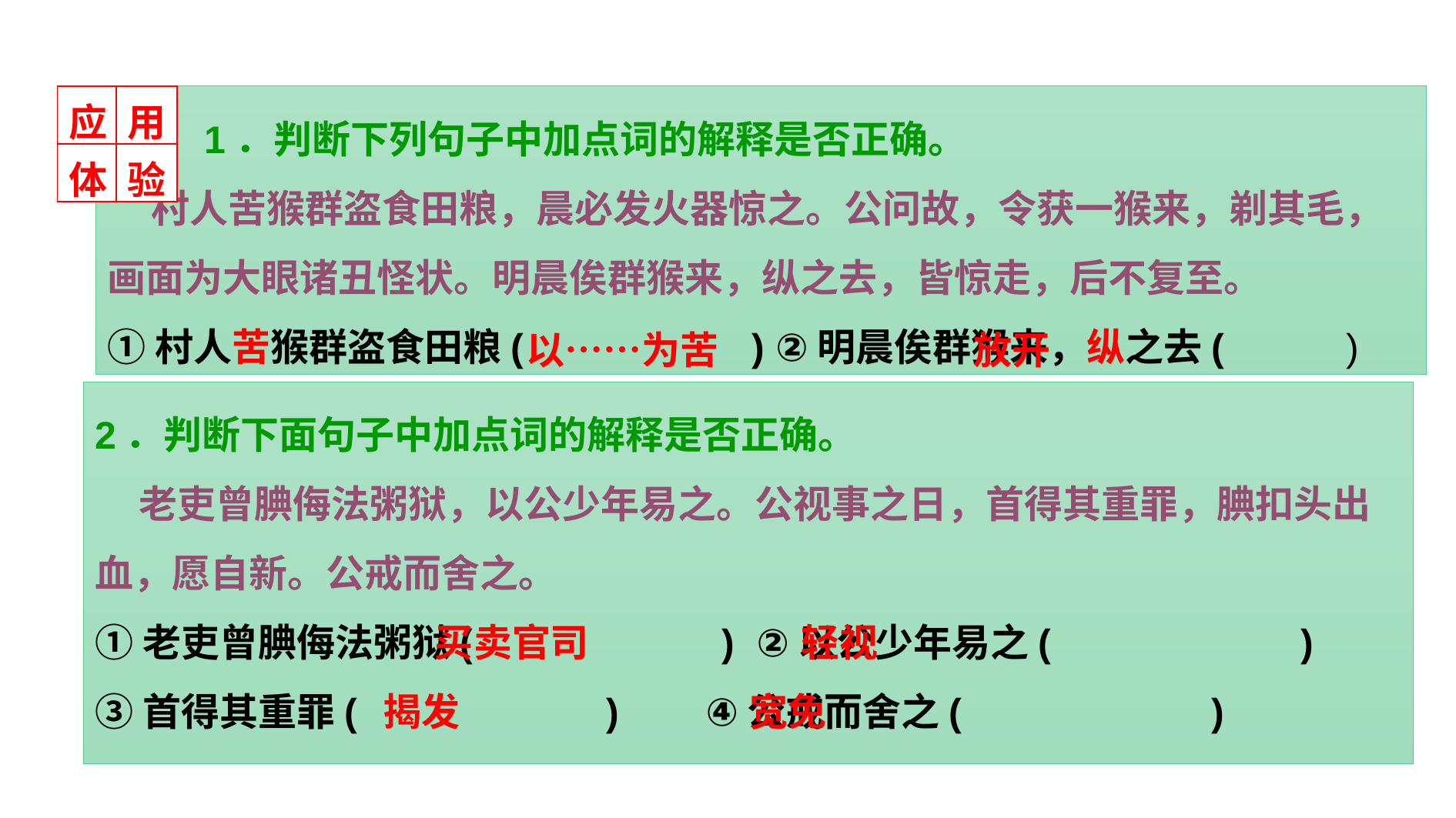

| 应 | 用 |
| --- | --- |
| 体 | 验 |
         1．判断下列句子中加点词的解释是否正确。
    村人苦猴群盗食田粮，晨必发火器惊之。公问故，令获一猴来，剃其毛，画面为大眼诸丑怪状。明晨俟群猴来，纵之去，皆惊走，后不复至。
①村人苦猴群盗食田粮(　　　 　 　) ②明晨俟群猴来，纵之去(　 　  )
 以……为苦　                         放开

2．判断下面句子中加点词的解释是否正确。
    老吏曾腆侮法粥狱，以公少年易之。公视事之日，首得其重罪，腆扣头出血，愿自新。公戒而舍之。
①老吏曾腆侮法粥狱(　　　　　　)  ②以公少年易之(　　　　　　)
③首得其重罪(　　　　　　)        ④公戒而舍之(　　　　　　)
        买卖官司　                    轻视
  揭发　                             宽免